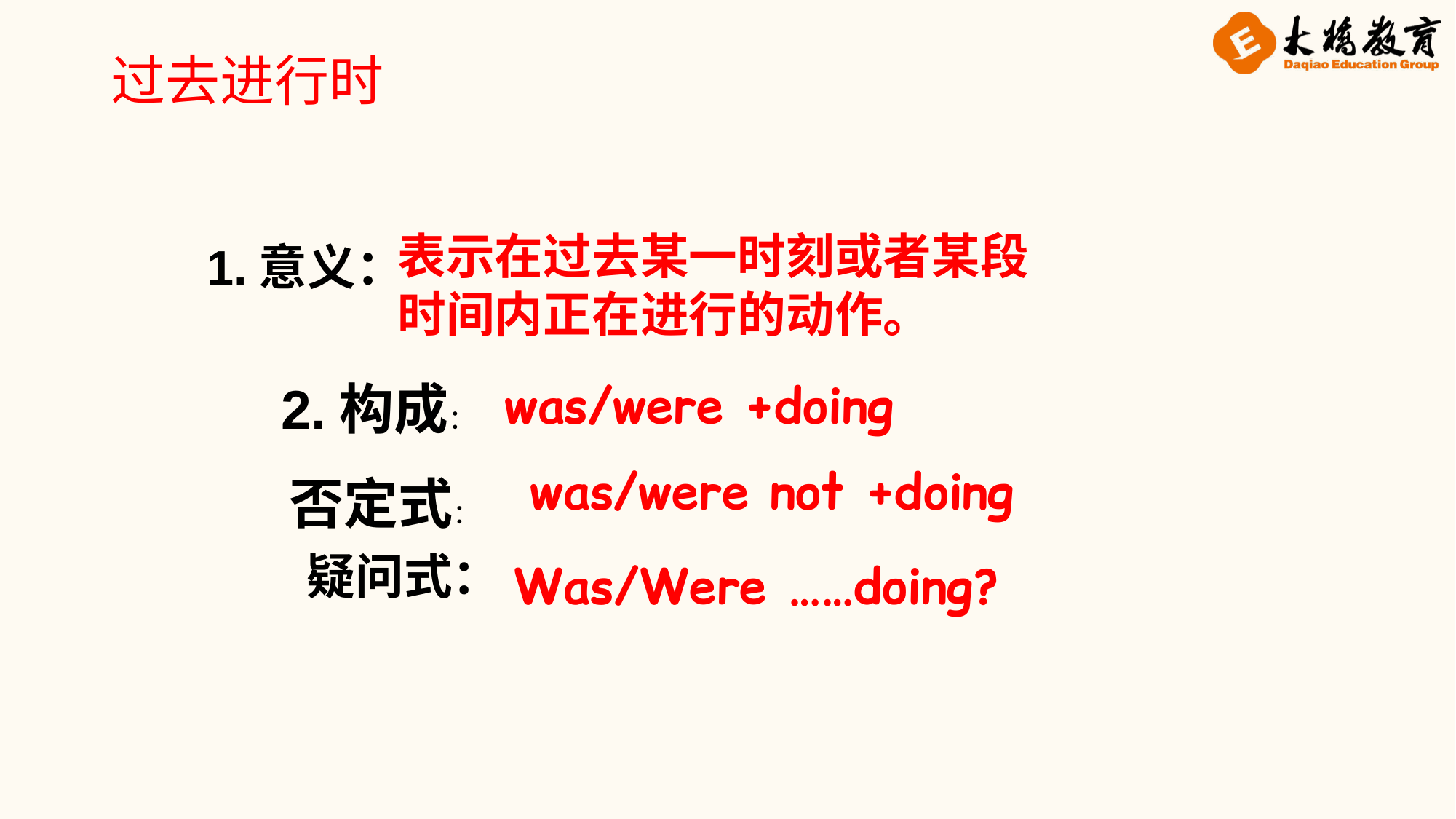

过去进行时
表示在过去某一时刻或者某段时间内正在进行的动作。
1.意义：
2.构成：
was/were +doing
was/were not +doing
否定式：
疑问式：
Was/Were ……doing?